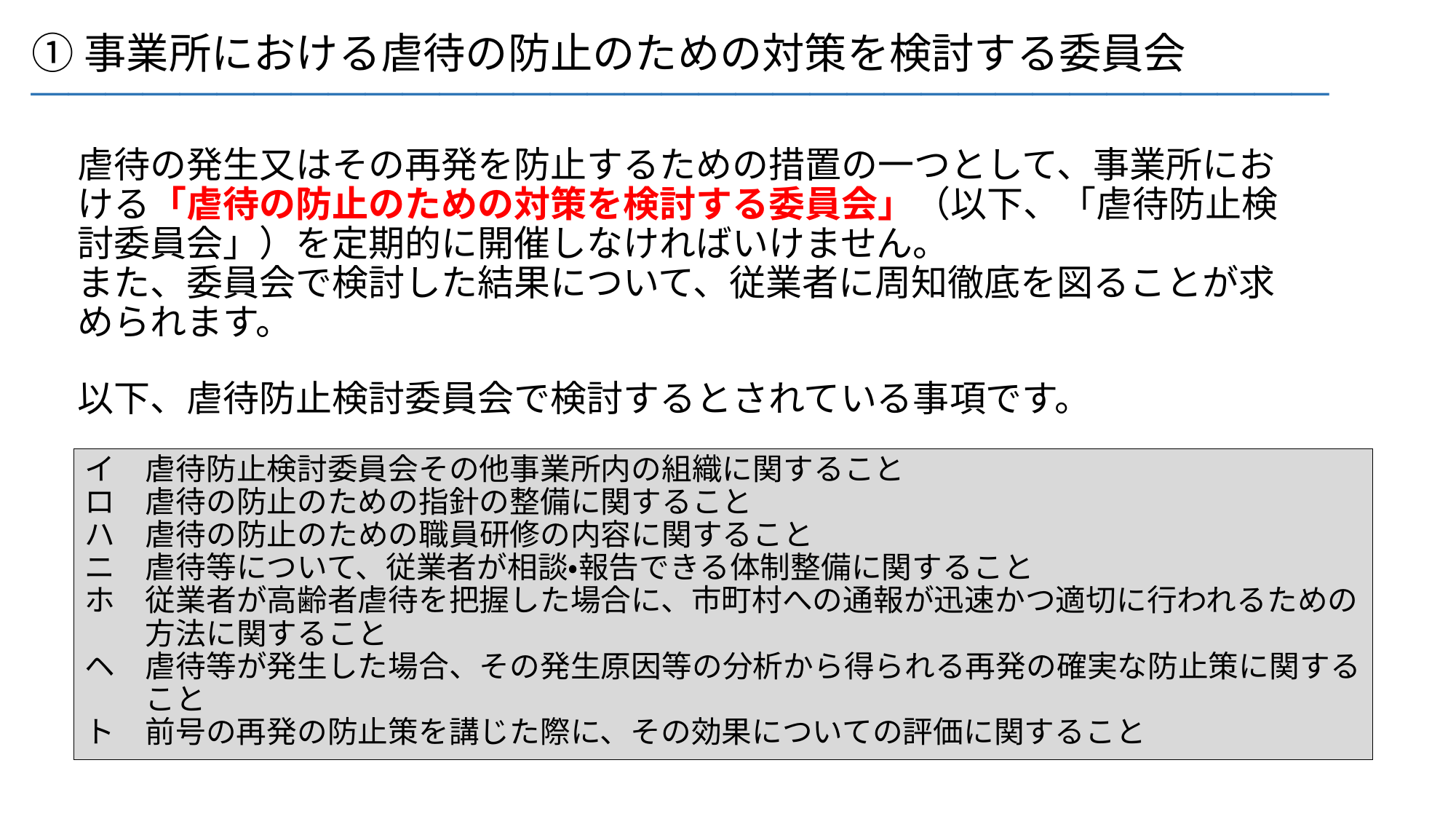

___________________________________
①事業所における虐待の防止のための対策を検討する委員会
虐待の発生又はその再発を防止するための措置の一つとして、事業所における「虐待の防止のための対策を検討する委員会」（以下、「虐待防止検討委員会」）を定期的に開催しなければいけません。
また、委員会で検討した結果について、従業者に周知徹底を図ることが求められます。
以下、虐待防止検討委員会で検討するとされている事項です。
イ　虐待防止検討委員会その他事業所内の組織に関すること
ロ　虐待の防止のための指針の整備に関すること
ハ　虐待の防止のための職員研修の内容に関すること
ニ　虐待等について、従業者が相談・報告できる体制整備に関すること
ホ　従業者が高齢者虐待を把握した場合に、市町村への通報が迅速かつ適切に行われるための
　　方法に関すること
ヘ　虐待等が発生した場合、その発生原因等の分析から得られる再発の確実な防止策に関する
　　こと
ト　前号の再発の防止策を講じた際に、その効果についての評価に関すること